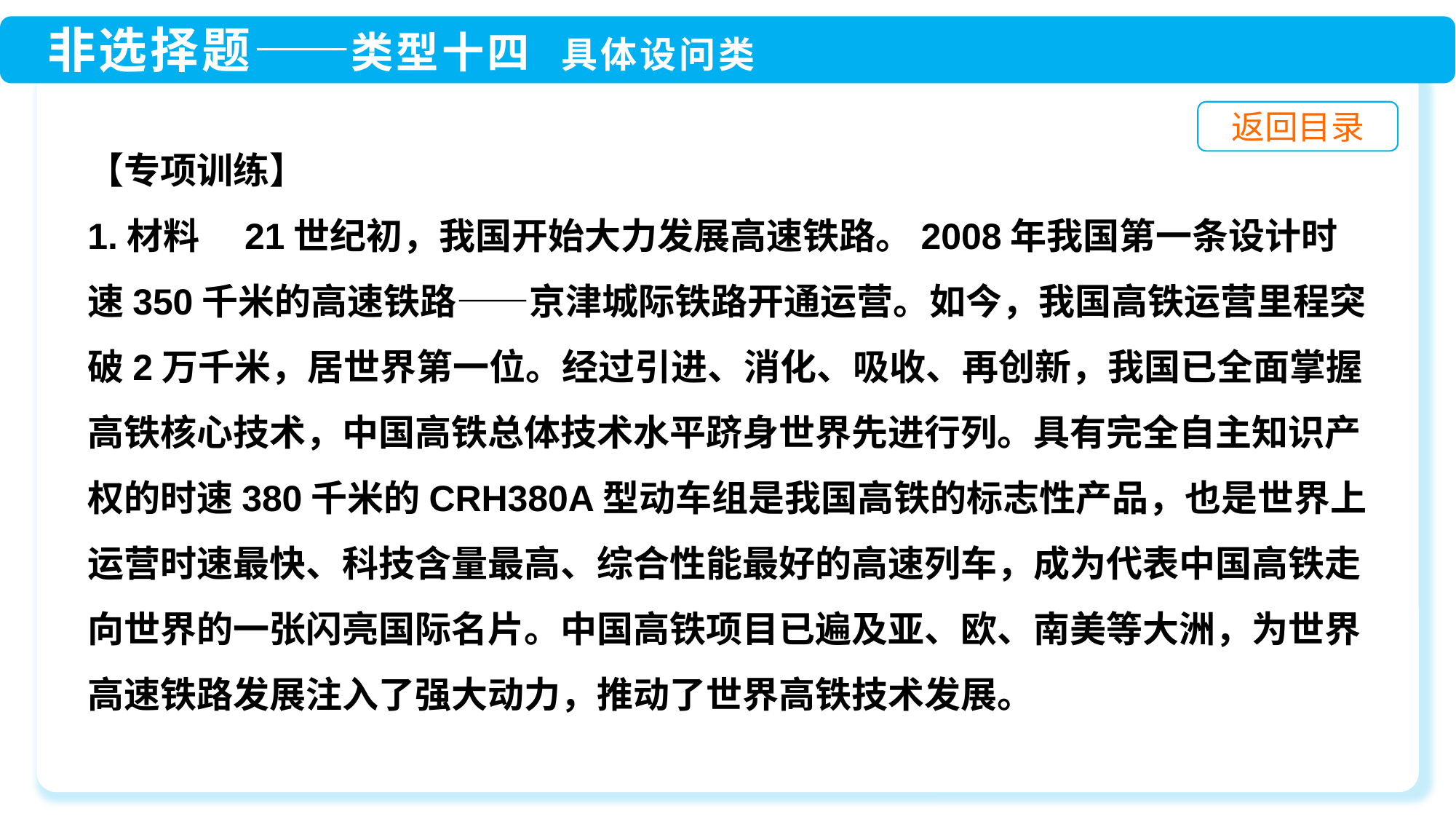

【专项训练】
1.材料　21世纪初，我国开始大力发展高速铁路。2008年我国第一条设计时速350千米的高速铁路——京津城际铁路开通运营。如今，我国高铁运营里程突破2万千米，居世界第一位。经过引进、消化、吸收、再创新，我国已全面掌握高铁核心技术，中国高铁总体技术水平跻身世界先进行列。具有完全自主知识产权的时速380千米的CRH380A型动车组是我国高铁的标志性产品，也是世界上运营时速最快、科技含量最高、综合性能最好的高速列车，成为代表中国高铁走向世界的一张闪亮国际名片。中国高铁项目已遍及亚、欧、南美等大洲，为世界高速铁路发展注入了强大动力，推动了世界高铁技术发展。